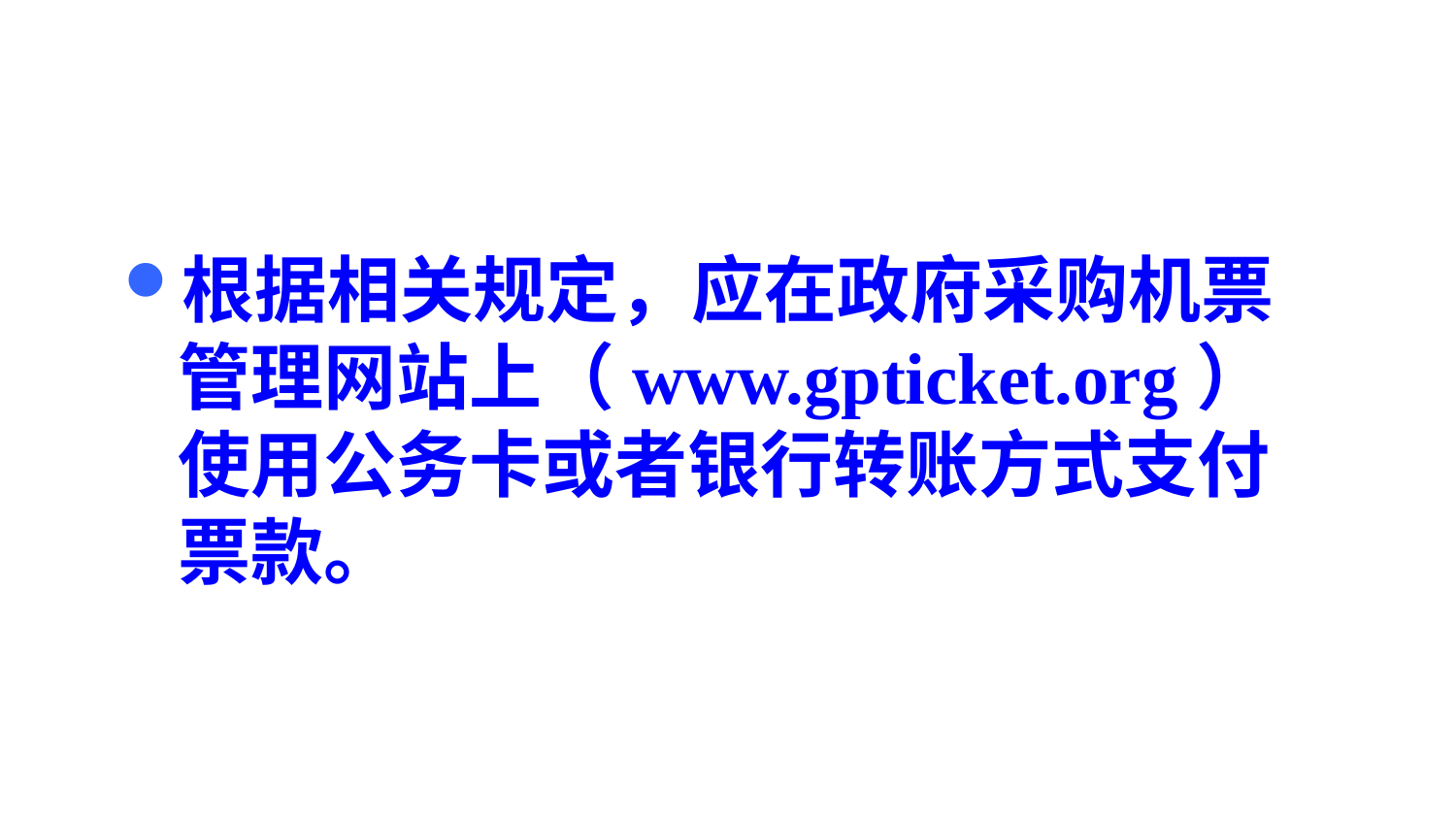

根据相关规定，应在政府采购机票管理网站上（www.gpticket.org）使用公务卡或者银行转账方式支付票款。